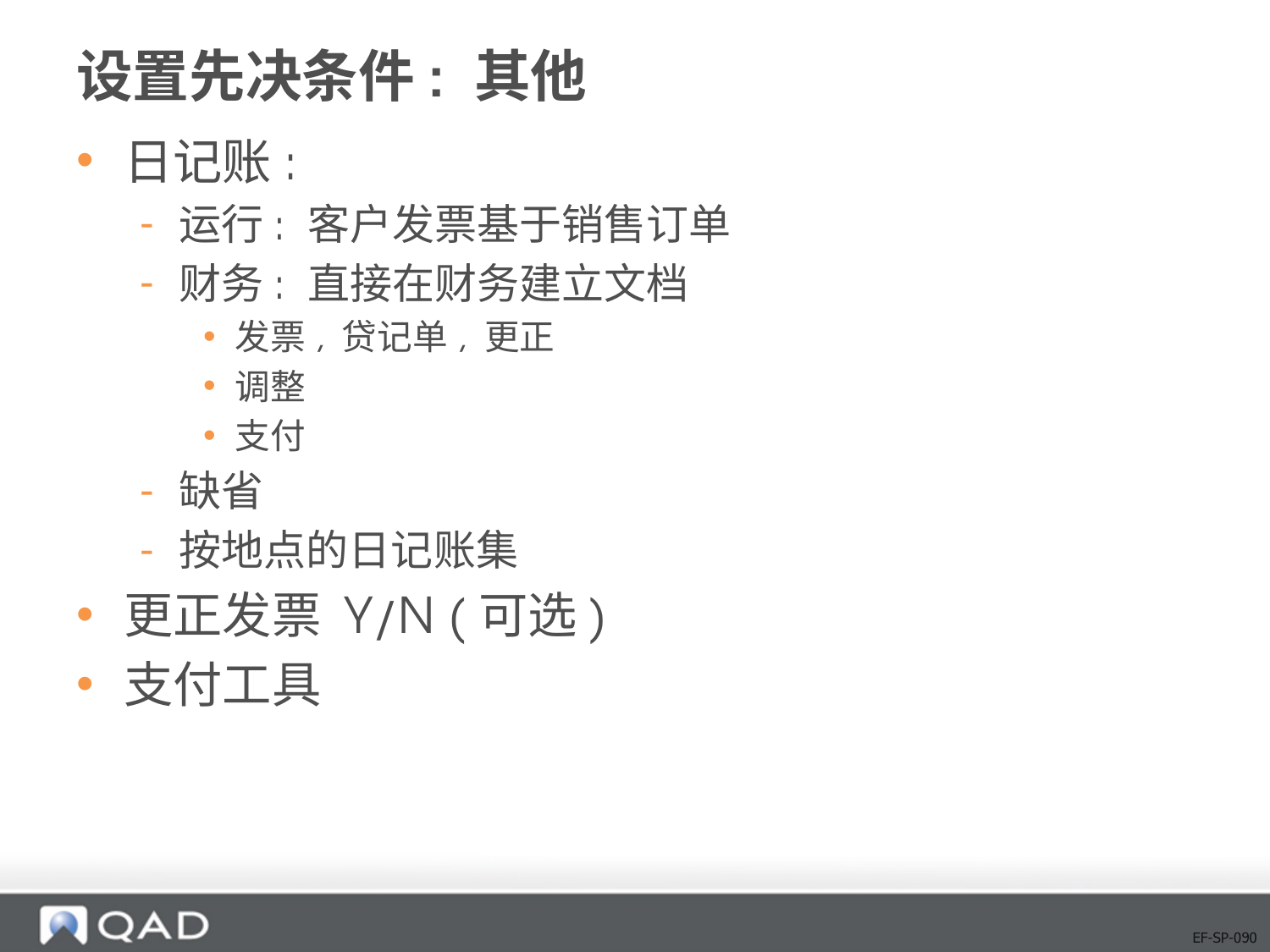

# 设置先决条件: 其他
日记账:
运行: 客户发票基于销售订单
财务: 直接在财务建立文档
发票, 贷记单, 更正
调整
支付
缺省
按地点的日记账集
更正发票 Y/N (可选)
支付工具
EF-SP-090